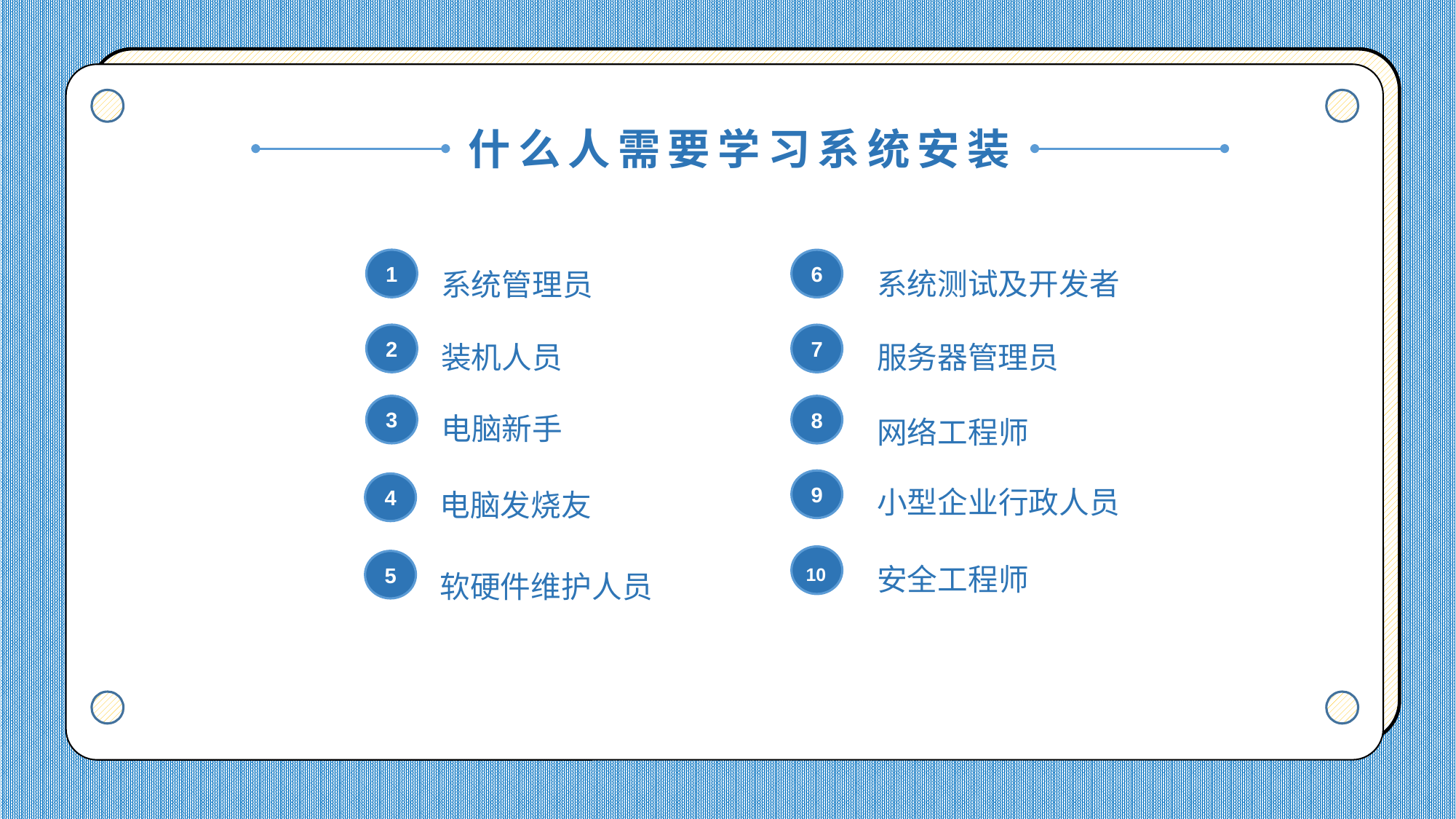

什么人需要学习系统安装
系统测试及开发者
系统管理员
1
6
装机人员
服务器管理员
2
7
电脑新手
网络工程师
3
8
小型企业行政人员
电脑发烧友
9
4
安全工程师
软硬件维护人员

10
5